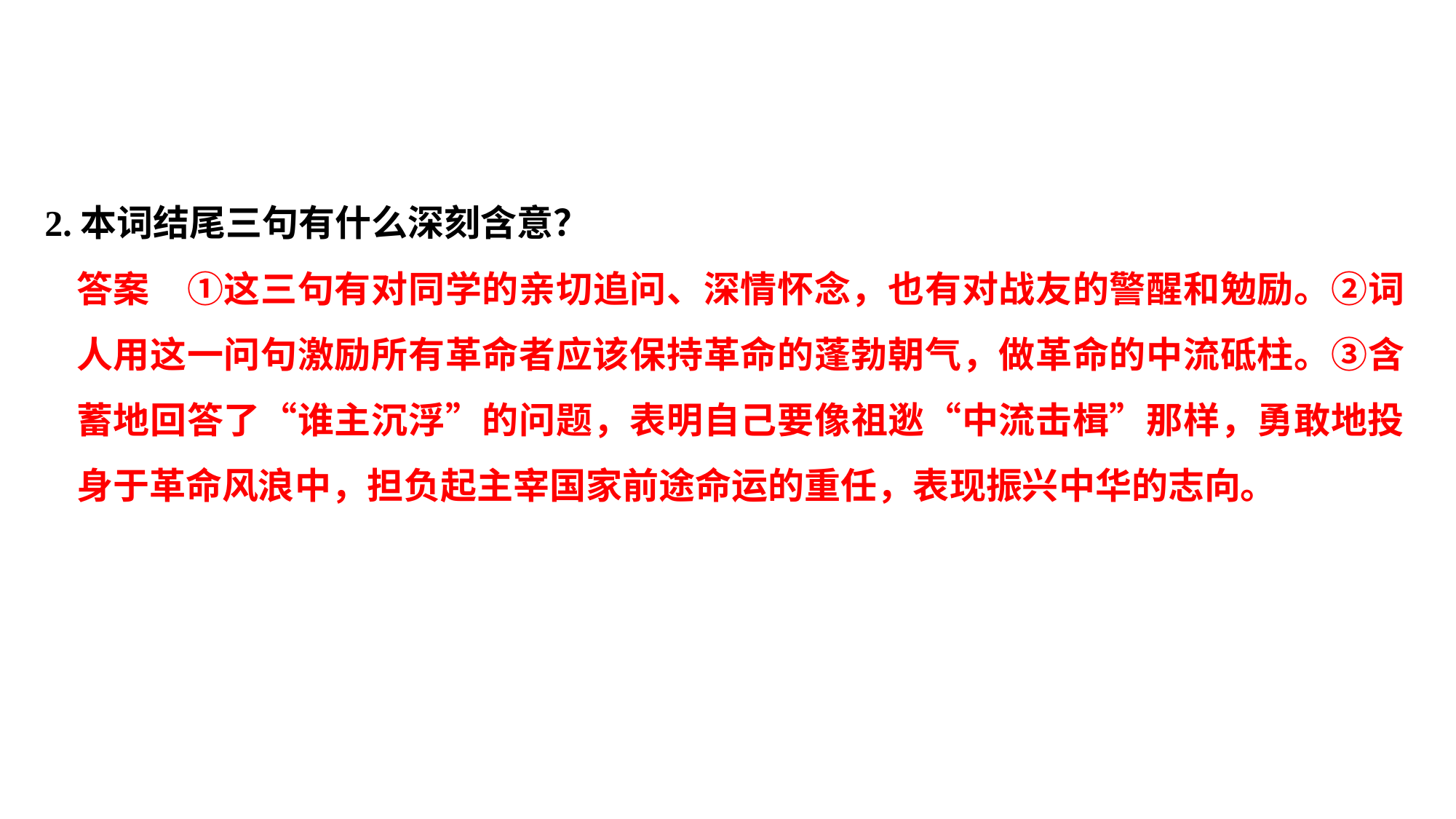

2.本词结尾三句有什么深刻含意？
答案　①这三句有对同学的亲切追问、深情怀念，也有对战友的警醒和勉励。②词人用这一问句激励所有革命者应该保持革命的蓬勃朝气，做革命的中流砥柱。③含蓄地回答了“谁主沉浮”的问题，表明自己要像祖逖“中流击楫”那样，勇敢地投身于革命风浪中，担负起主宰国家前途命运的重任，表现振兴中华的志向。